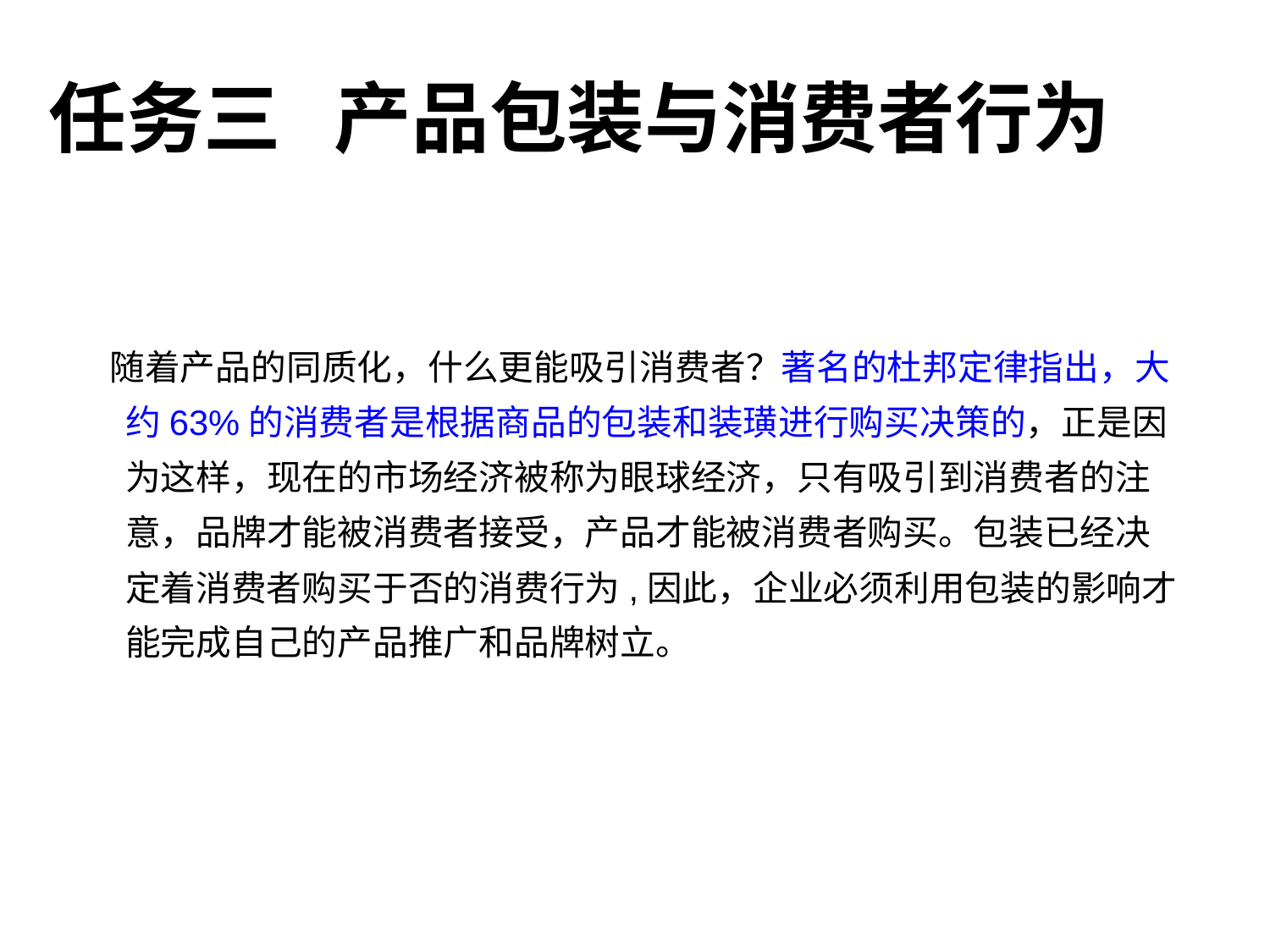

任务三   产品包装与消费者行为
   随着产品的同质化，什么更能吸引消费者？著名的杜邦定律指出，大约63%的消费者是根据商品的包装和装璜进行购买决策的，正是因为这样，现在的市场经济被称为眼球经济，只有吸引到消费者的注意，品牌才能被消费者接受，产品才能被消费者购买。包装已经决定着消费者购买于否的消费行为,因此，企业必须利用包装的影响才能完成自己的产品推广和品牌树立。